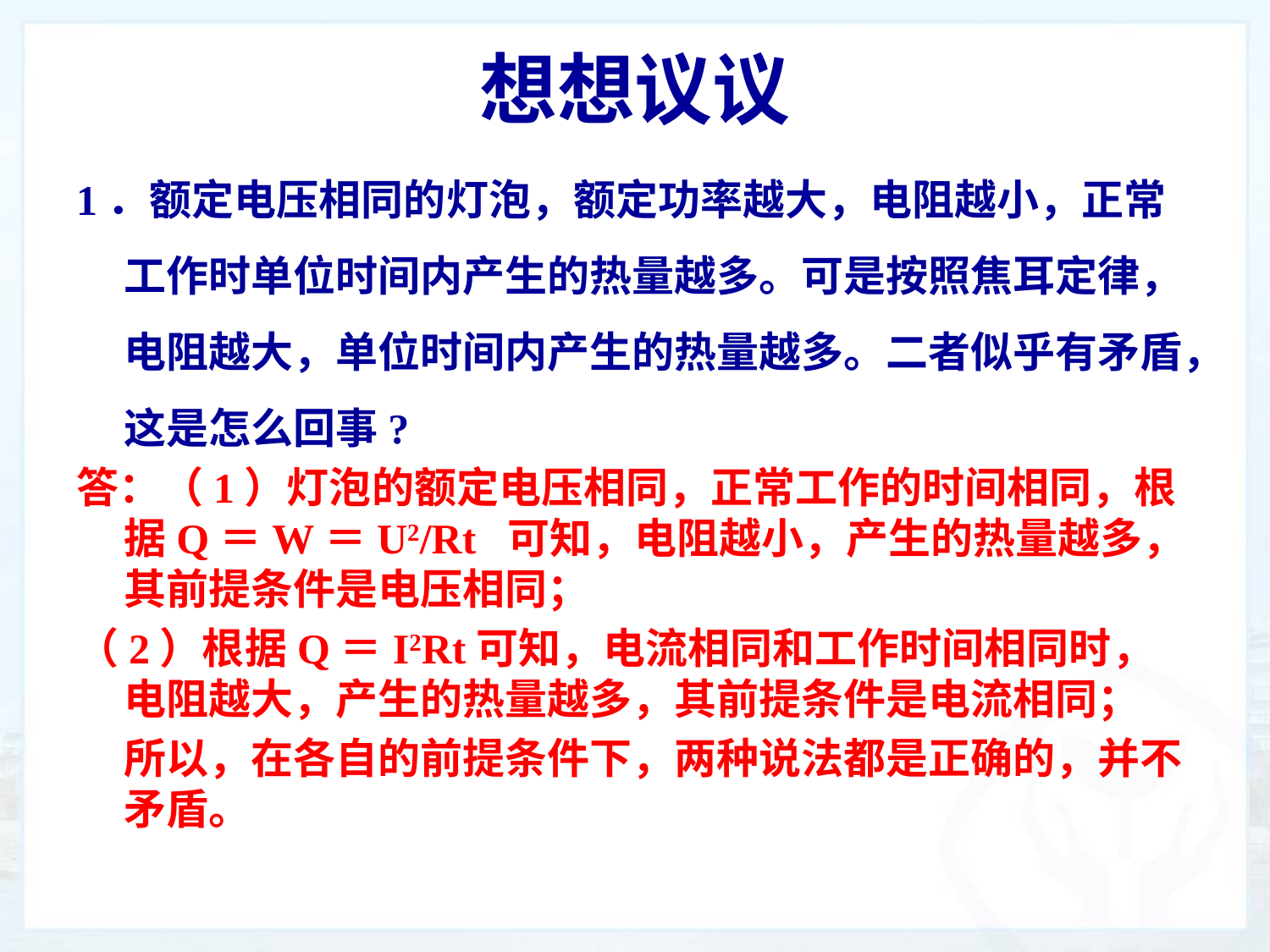

# 想想议议
1．额定电压相同的灯泡，额定功率越大，电阻越小，正常工作时单位时间内产生的热量越多。可是按照焦耳定律，电阻越大，单位时间内产生的热量越多。二者似乎有矛盾，这是怎么回事?
答：（1）灯泡的额定电压相同，正常工作的时间相同，根据Q＝W＝U2/Rt  可知，电阻越小，产生的热量越多，其前提条件是电压相同；
（2）根据Q＝I2Rt可知，电流相同和工作时间相同时，电阻越大，产生的热量越多，其前提条件是电流相同；
所以，在各自的前提条件下，两种说法都是正确的，并不矛盾。